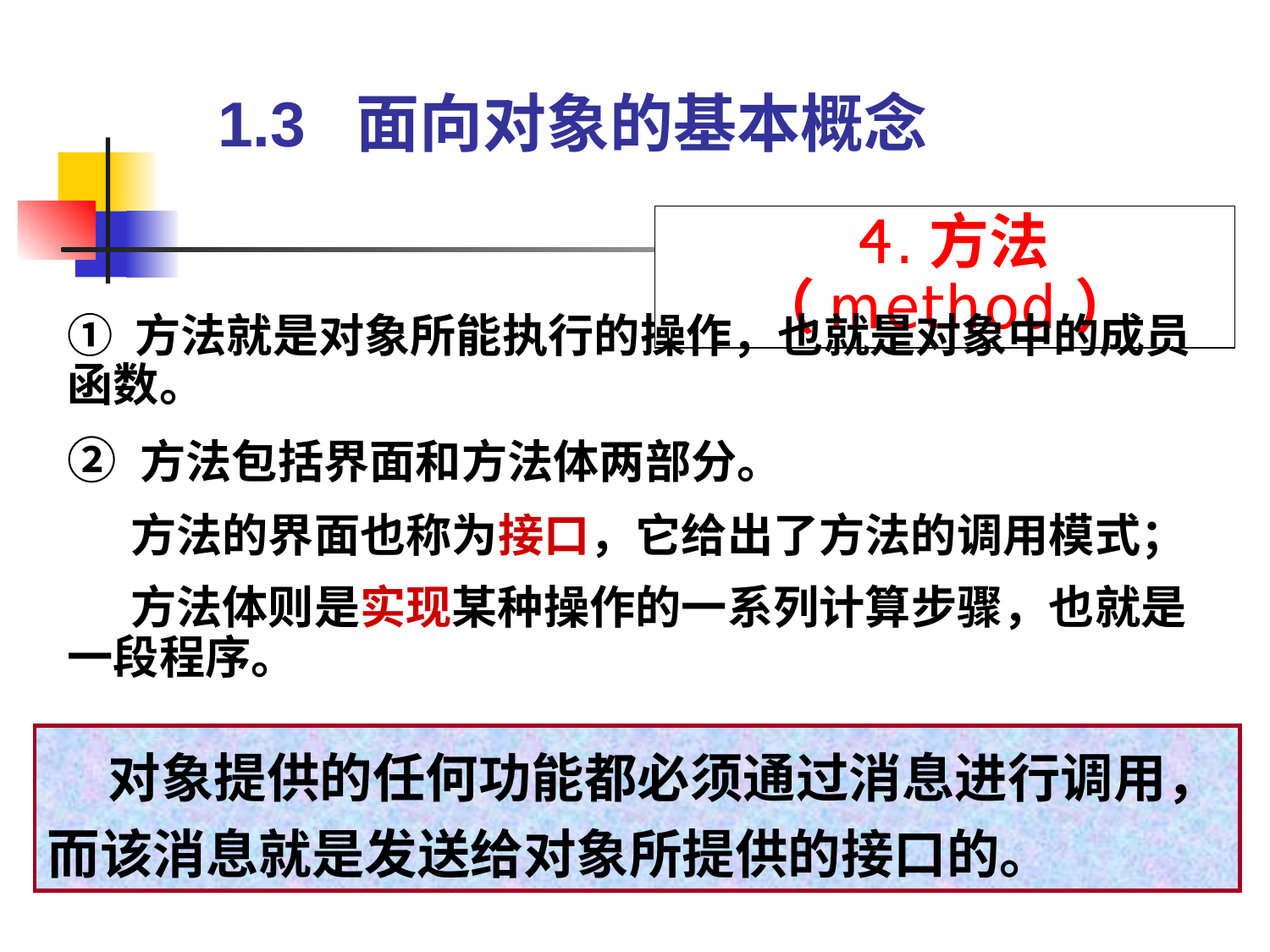

# 1.3  面向对象的基本概念
 4.方法（method）
① 方法就是对象所能执行的操作，也就是对象中的成员函数。
② 方法包括界面和方法体两部分。
     方法的界面也称为接口，它给出了方法的调用模式；
     方法体则是实现某种操作的一系列计算步骤，也就是一段程序。
    对象提供的任何功能都必须通过消息进行调用，而该消息就是发送给对象所提供的接口的。